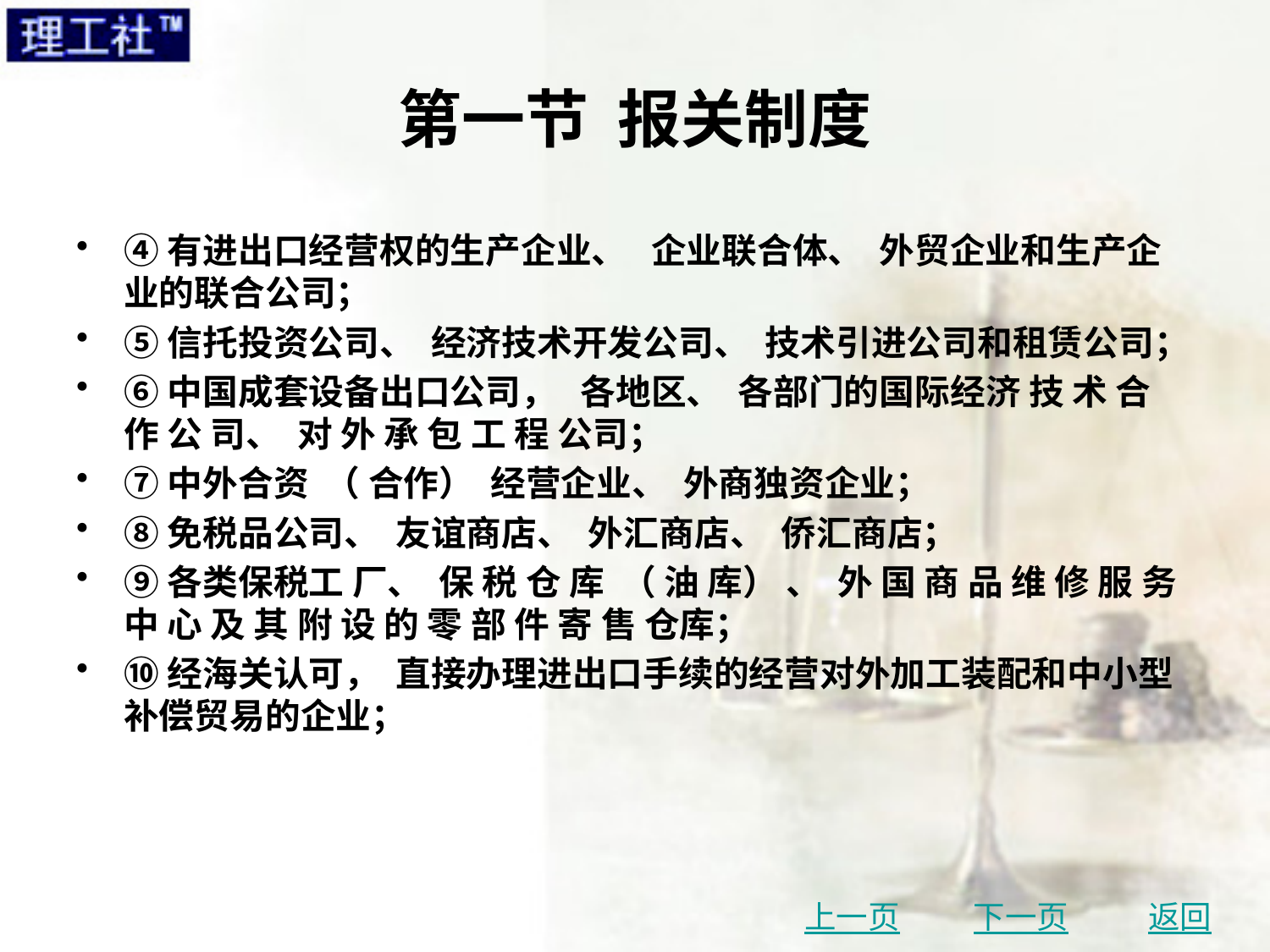

# 第一节  报关制度
④有进出口经营权的生产企业、   企业联合体、  外贸企业和生产企业的联合公司；
⑤信托投资公司、  经济技术开发公司、  技术引进公司和租赁公司；
⑥中国成套设备出口公司，   各地区、  各部门的国际经济 技 术 合 作 公 司、  对 外 承 包 工 程 公司；
⑦中外合资  （ 合作）  经营企业、  外商独资企业；
⑧免税品公司、  友谊商店、  外汇商店、  侨汇商店；
⑨各类保税工 厂、  保 税 仓 库  （ 油 库） 、  外 国 商 品 维 修 服 务 中 心 及 其 附 设 的 零 部 件 寄 售 仓库；
⑩经海关认可，  直接办理进出口手续的经营对外加工装配和中小型补偿贸易的企业；

上一页
下一页
返回